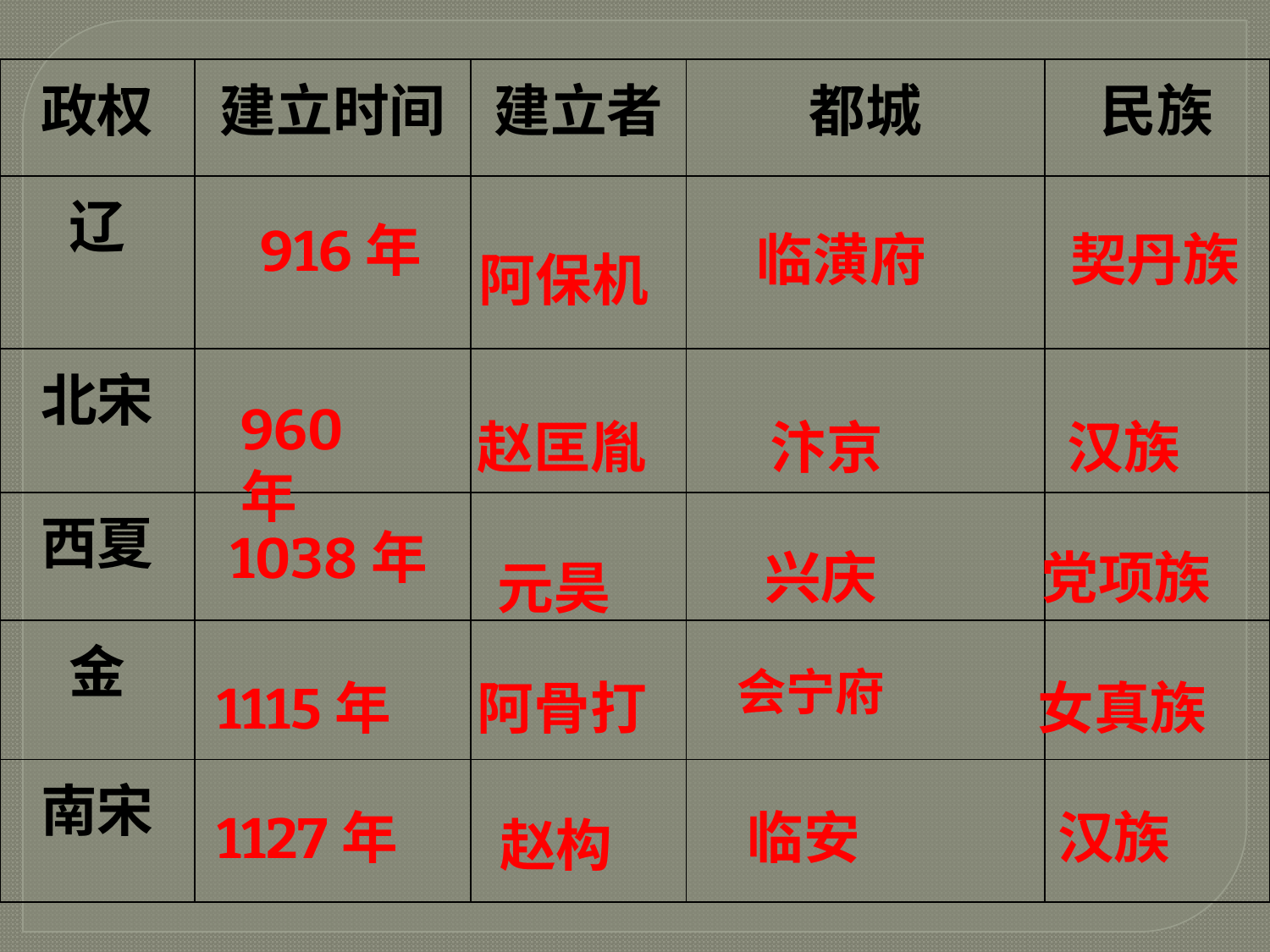

| 政权 | 建立时间 | 建立者 | 都城 | 民族 |
| --- | --- | --- | --- | --- |
| 辽 |  |  |  |  |
| 北宋 |  |  |  |  |
| 西夏 |  |  |  |  |
| 金 |  |  |  |  |
| 南宋 |  |  |  |  |
916年
临潢府
契丹族

阿保机
960年
赵匡胤
汴京

汉族
1038年

兴庆

党项族

元昊
会宁府
1115年
阿骨打
女真族
1127年
临安
汉族
赵构